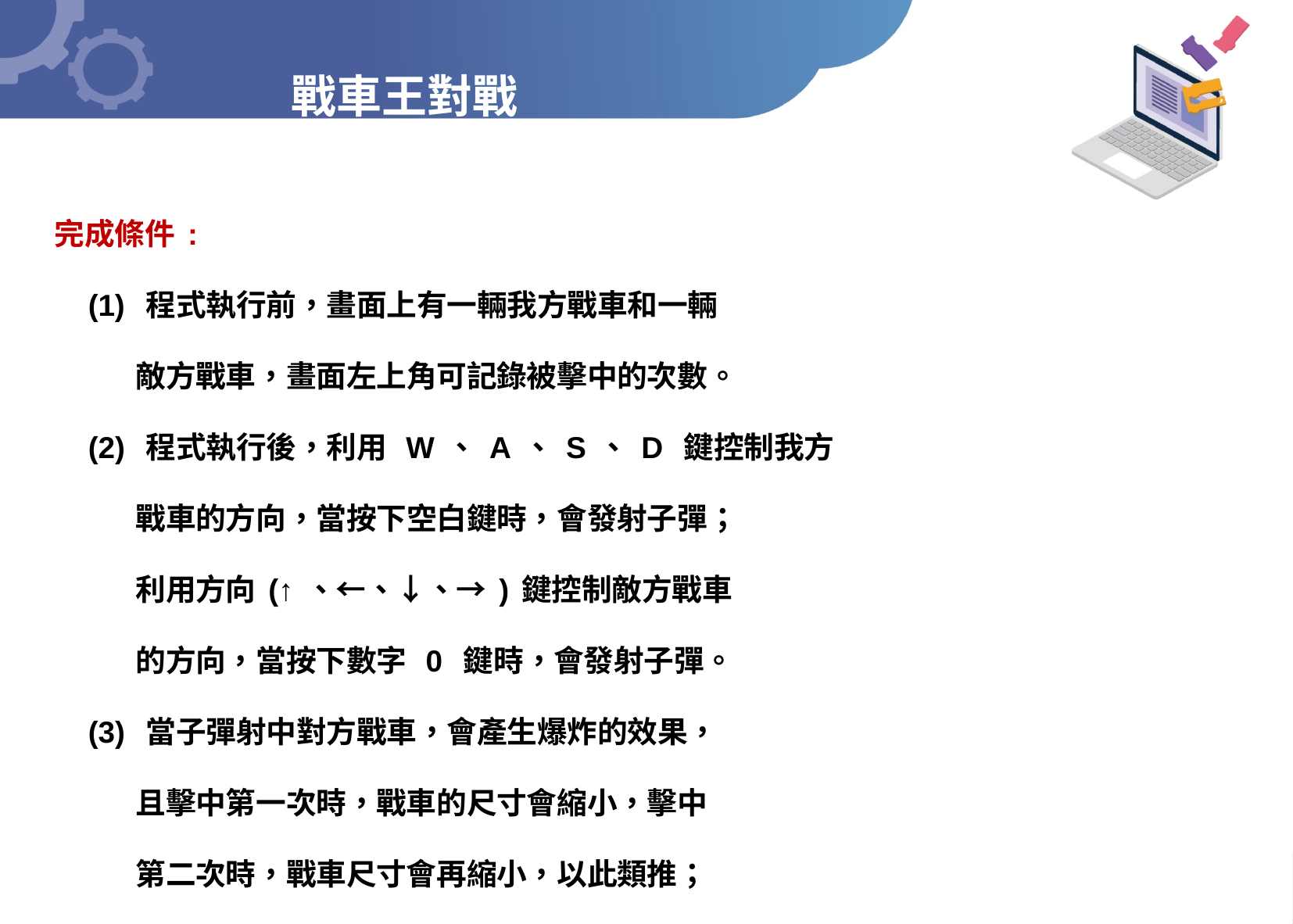

戰車王對戰
完成條件:
    (1) 程式執行前，畫面上有一輛我方戰車和一輛
          敵方戰車，畫面左上角可記錄被擊中的次數。
    (2) 程式執行後，利用 W、A、S、D 鍵控制我方
          戰車的方向，當按下空白鍵時，會發射子彈；
          利用方向(↑、←、↓、→)鍵控制敵方戰車
          的方向，當按下數字 0 鍵時，會發射子彈。
    (3) 當子彈射中對方戰車，會產生爆炸的效果，
          且擊中第一次時，戰車的尺寸會縮小，擊中
          第二次時，戰車尺寸會再縮小，以此類推；
          成功擊中對方十次，即可消滅對方。